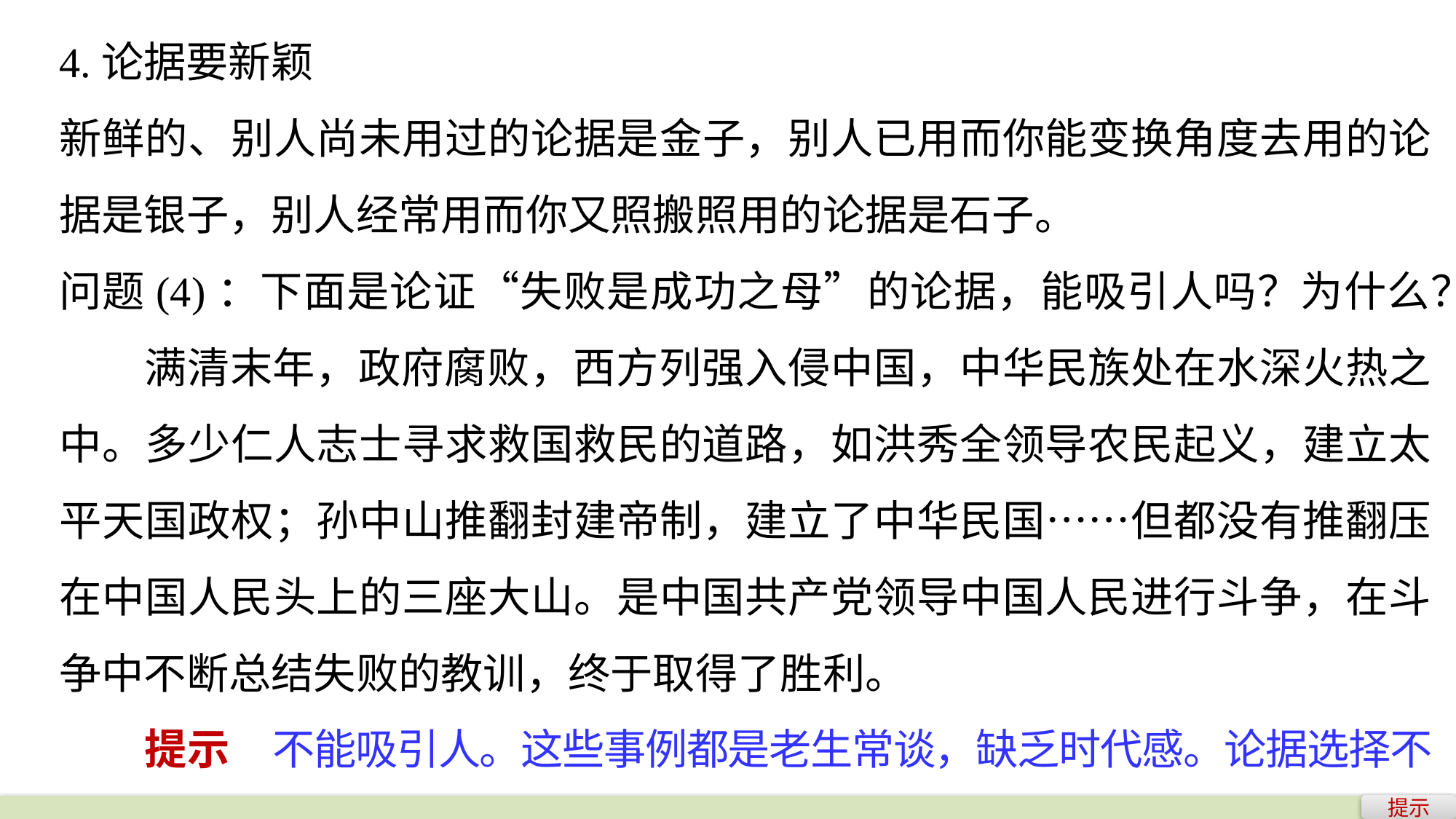

4.论据要新颖
新鲜的、别人尚未用过的论据是金子，别人已用而你能变换角度去用的论据是银子，别人经常用而你又照搬照用的论据是石子。
问题(4)：下面是论证“失败是成功之母”的论据，能吸引人吗？为什么？
满清末年，政府腐败，西方列强入侵中国，中华民族处在水深火热之中。多少仁人志士寻求救国救民的道路，如洪秀全领导农民起义，建立太平天国政权；孙中山推翻封建帝制，建立了中华民国……但都没有推翻压在中国人民头上的三座大山。是中国共产党领导中国人民进行斗争，在斗争中不断总结失败的教训，终于取得了胜利。
提示　不能吸引人。这些事例都是老生常谈，缺乏时代感。论据选择不新颖。
提示